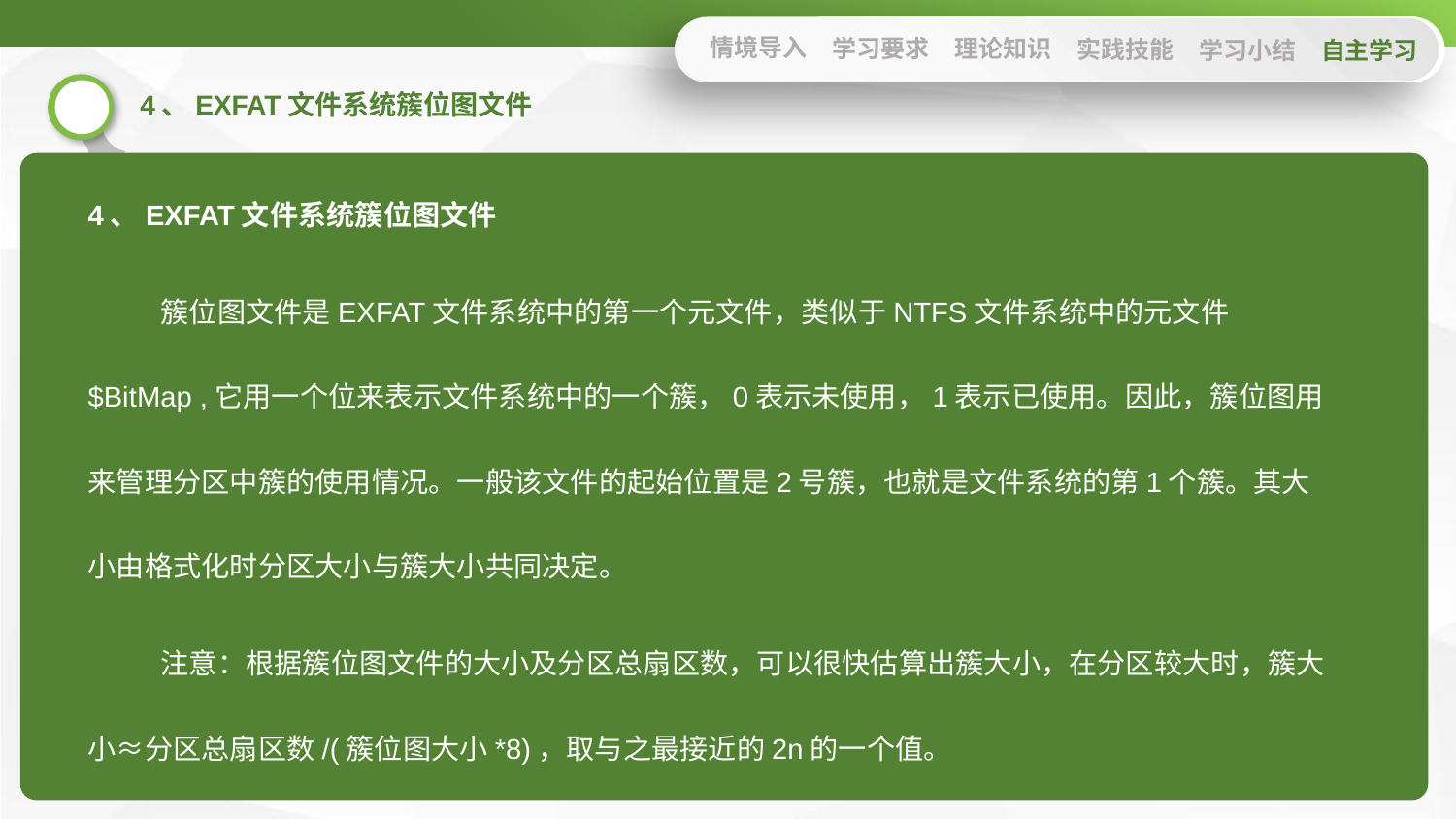

情境导入
学习要求
理论知识
实践技能
学习小结
自主学习
4、EXFAT文件系统簇位图文件
4、EXFAT文件系统簇位图文件
簇位图文件是EXFAT文件系统中的第一个元文件，类似于NTFS文件系统中的元文件$BitMap ,它用一个位来表示文件系统中的一个簇，0表示未使用，1表示已使用。因此，簇位图用来管理分区中簇的使用情况。一般该文件的起始位置是2号簇，也就是文件系统的第1个簇。其大小由格式化时分区大小与簇大小共同决定。
注意：根据簇位图文件的大小及分区总扇区数，可以很快估算出簇大小，在分区较大时，簇大小≈分区总扇区数/(簇位图大小*8)，取与之最接近的2n的一个值。